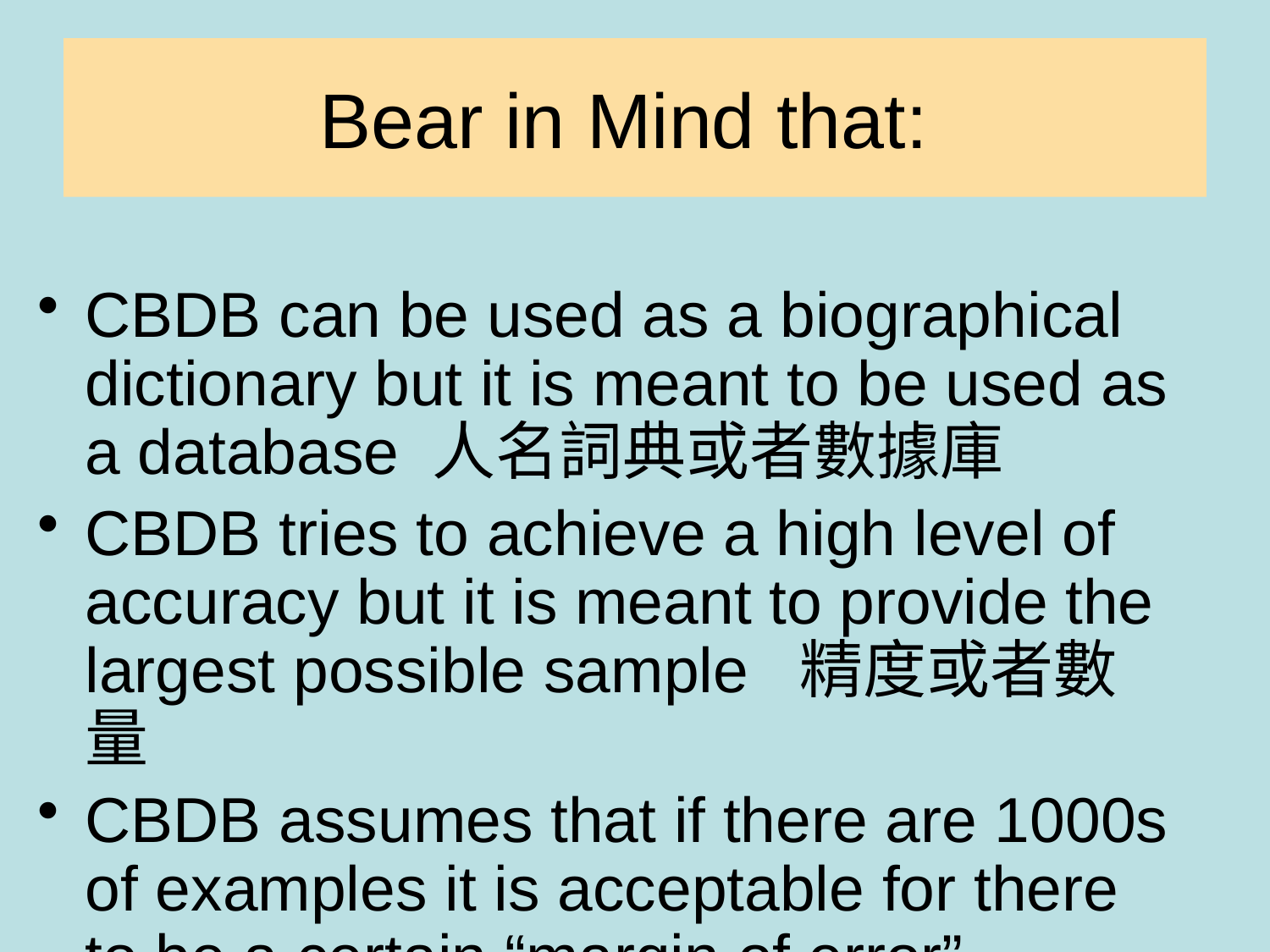

# Bear in Mind that:
CBDB can be used as a biographical dictionary but it is meant to be used as a database 人名詞典或者數據庫
CBDB tries to achieve a high level of accuracy but it is meant to provide the largest possible sample  精度或者數量
CBDB assumes that if there are 1000s of examples it is acceptable for there to be a certain “margin of error”